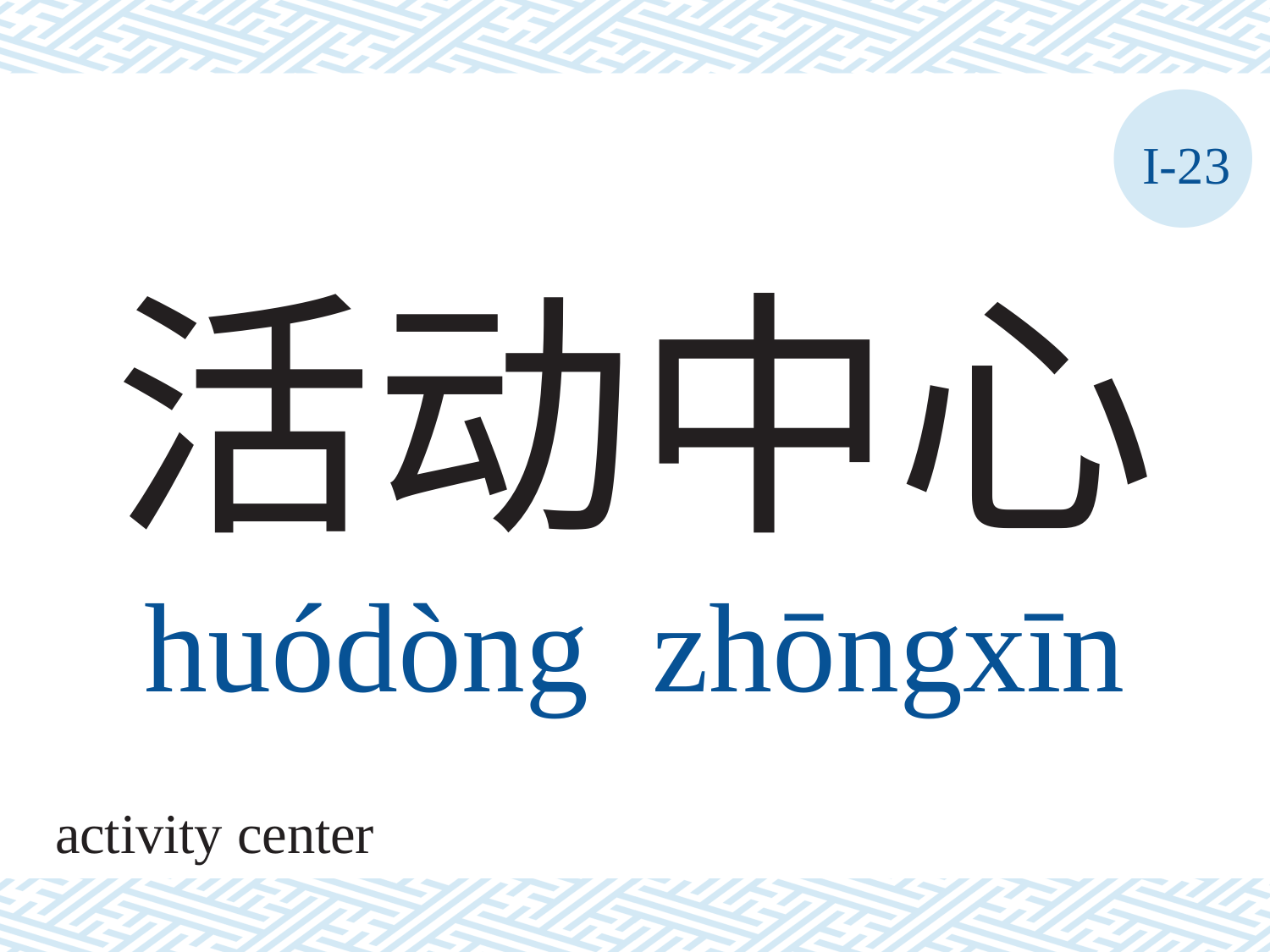

I-23
# 活动中心 huódòng	zhōngxīn
activity center